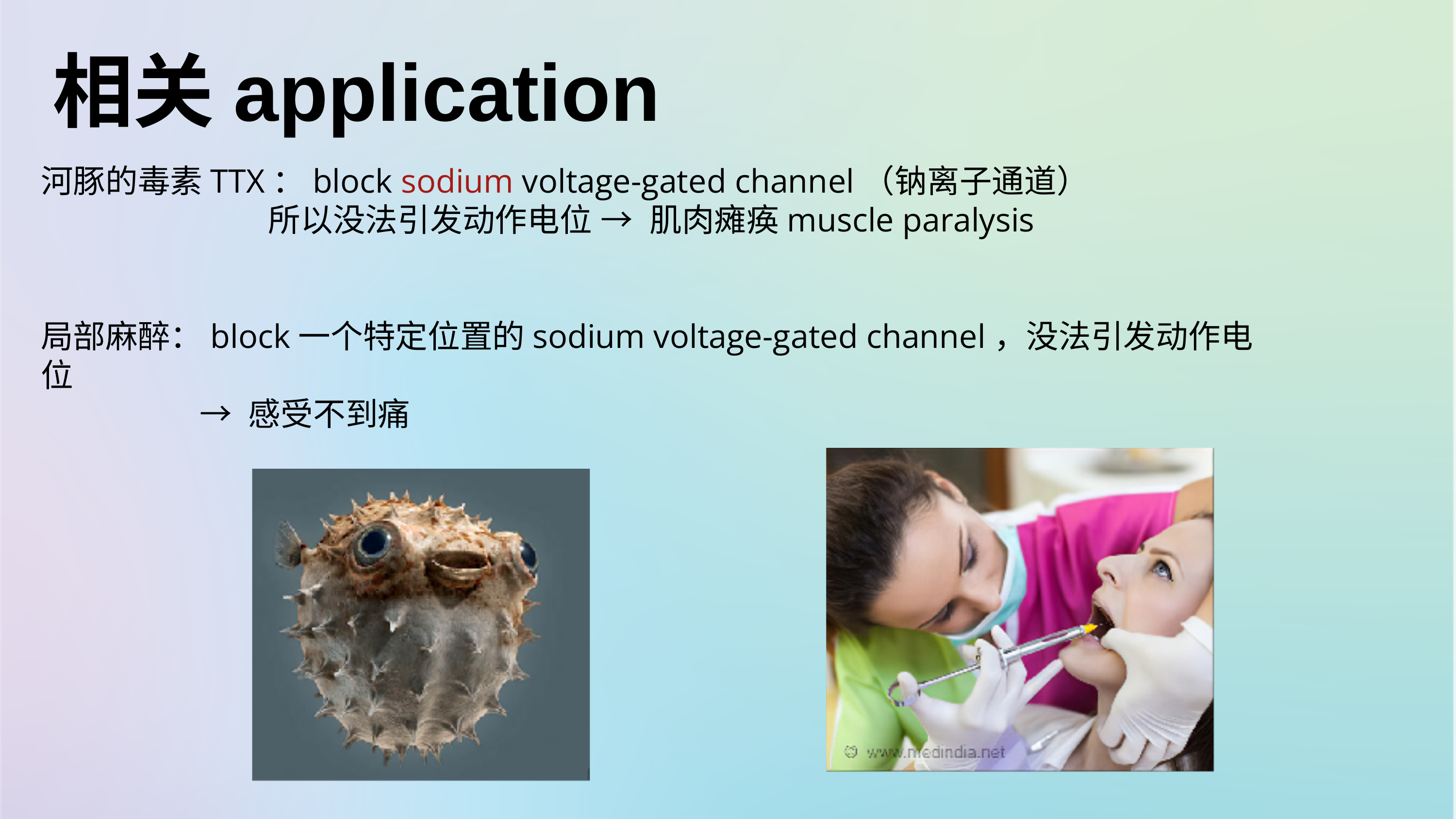

相关application

河豚的毒素TTX：block sodium voltage-gated channel（钠离子通道）
所以没法引发动作电位 →  肌肉瘫痪muscle paralysis

局部麻醉：block一个特定位置的sodium voltage-gated channel，没法引发动作电位
                   → 感受不到痛